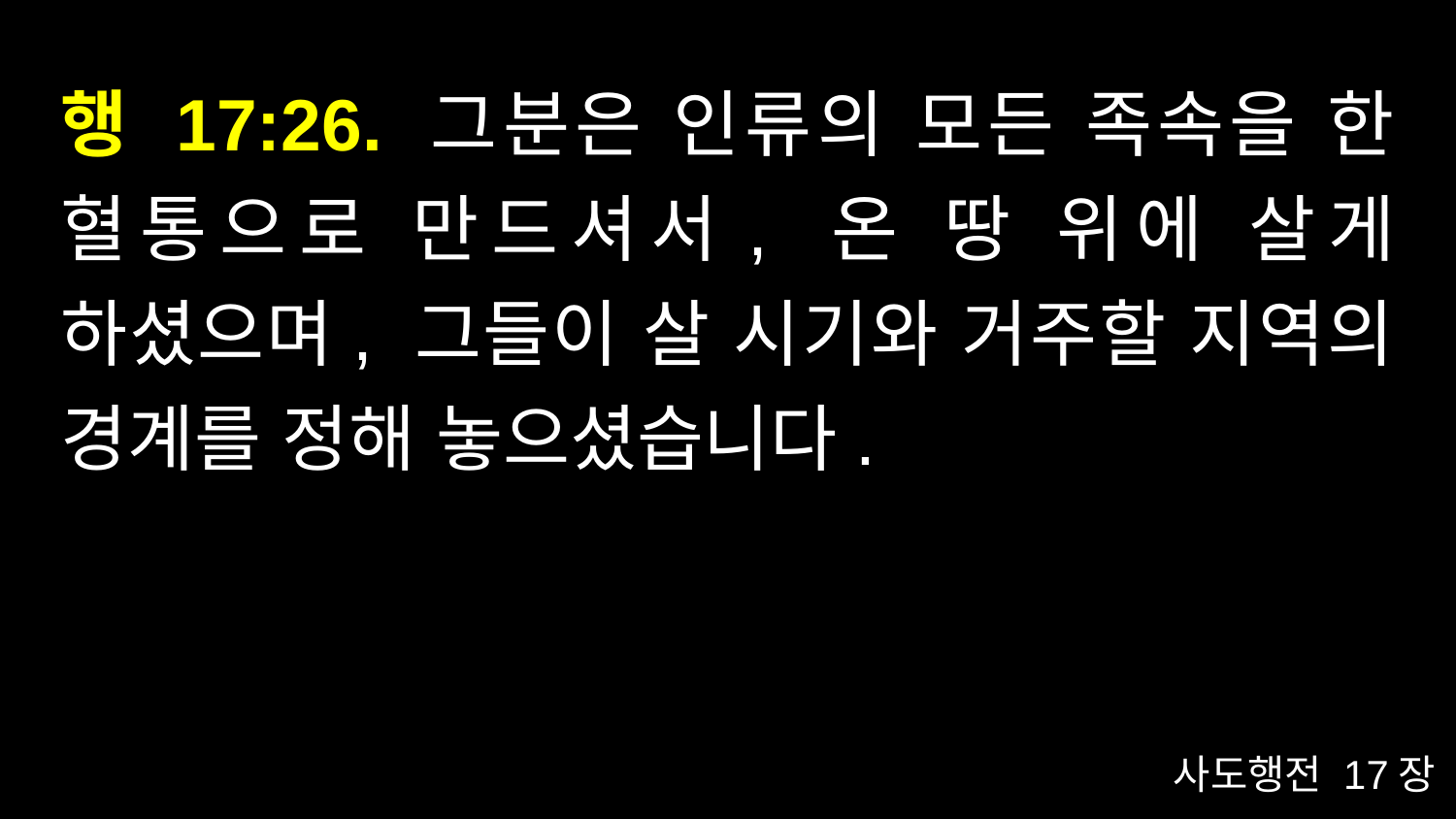

# 행 17:26. 그분은 인류의 모든 족속을 한 혈통으로 만드셔서, 온 땅 위에 살게 하셨으며, 그들이 살 시기와 거주할 지역의 경계를 정해 놓으셨습니다.
사도행전 17장